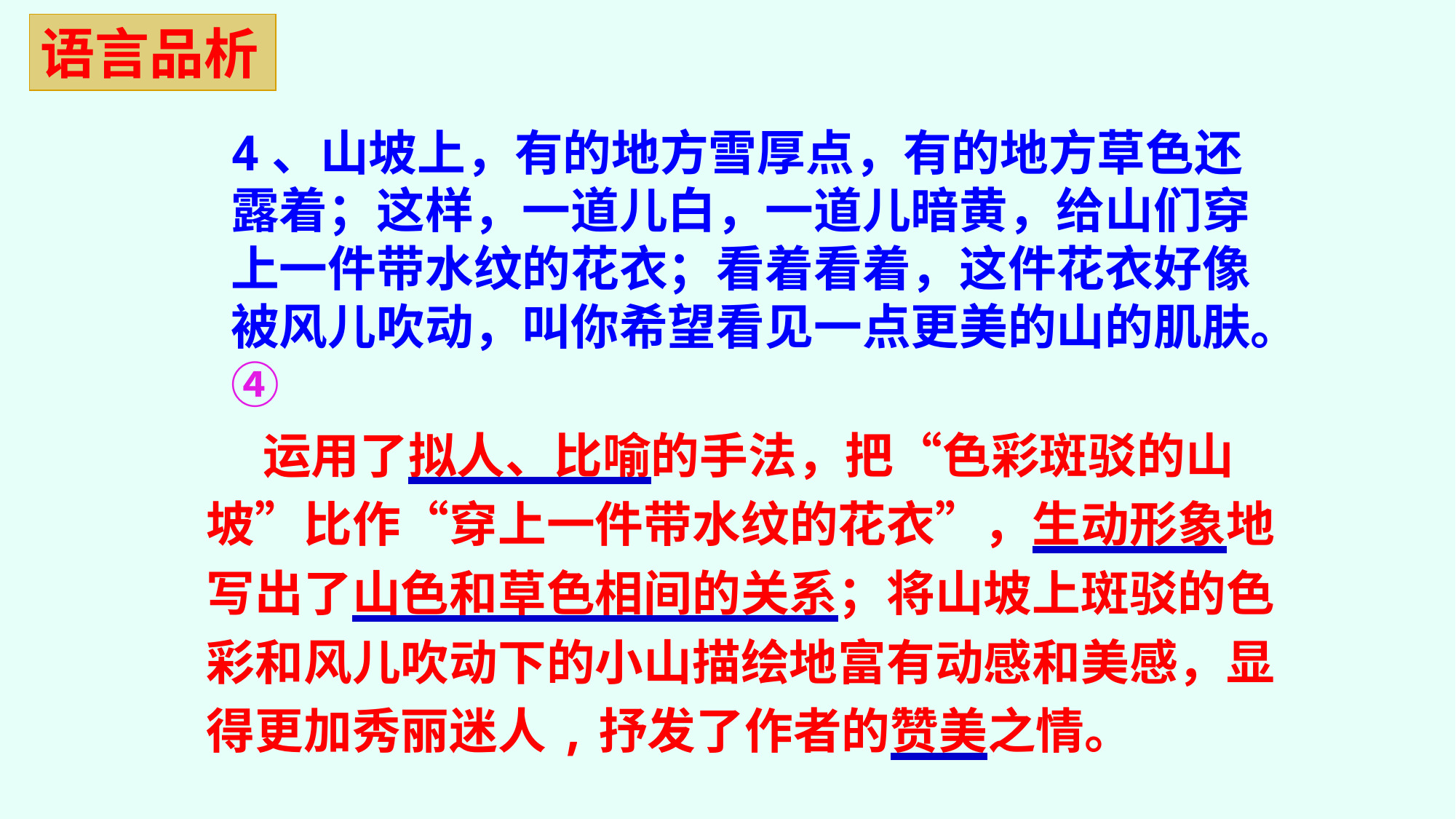

语言品析
4、山坡上，有的地方雪厚点，有的地方草色还露着；这样，一道儿白，一道儿暗黄，给山们穿上一件带水纹的花衣；看着看着，这件花衣好像被风儿吹动，叫你希望看见一点更美的山的肌肤。④
    运用了拟人、比喻的手法，把“色彩斑驳的山坡”比作“穿上一件带水纹的花衣”，生动形象地写出了山色和草色相间的关系；将山坡上斑驳的色彩和风儿吹动下的小山描绘地富有动感和美感，显得更加秀丽迷人,抒发了作者的赞美之情。